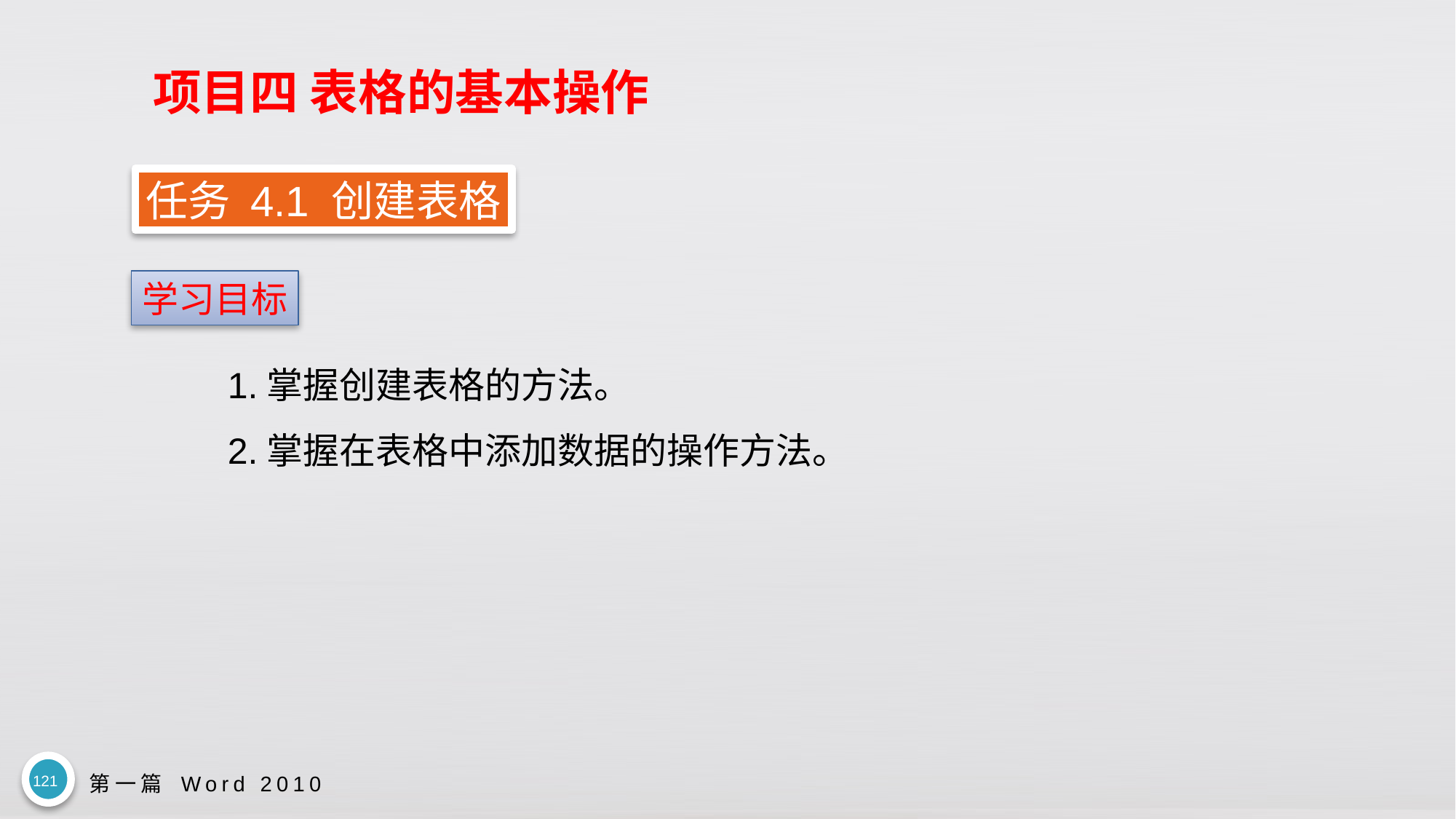

# 项目四 表格的基本操作
任务 4.1 创建表格
学习目标
1.掌握创建表格的方法。
2.掌握在表格中添加数据的操作方法。
121